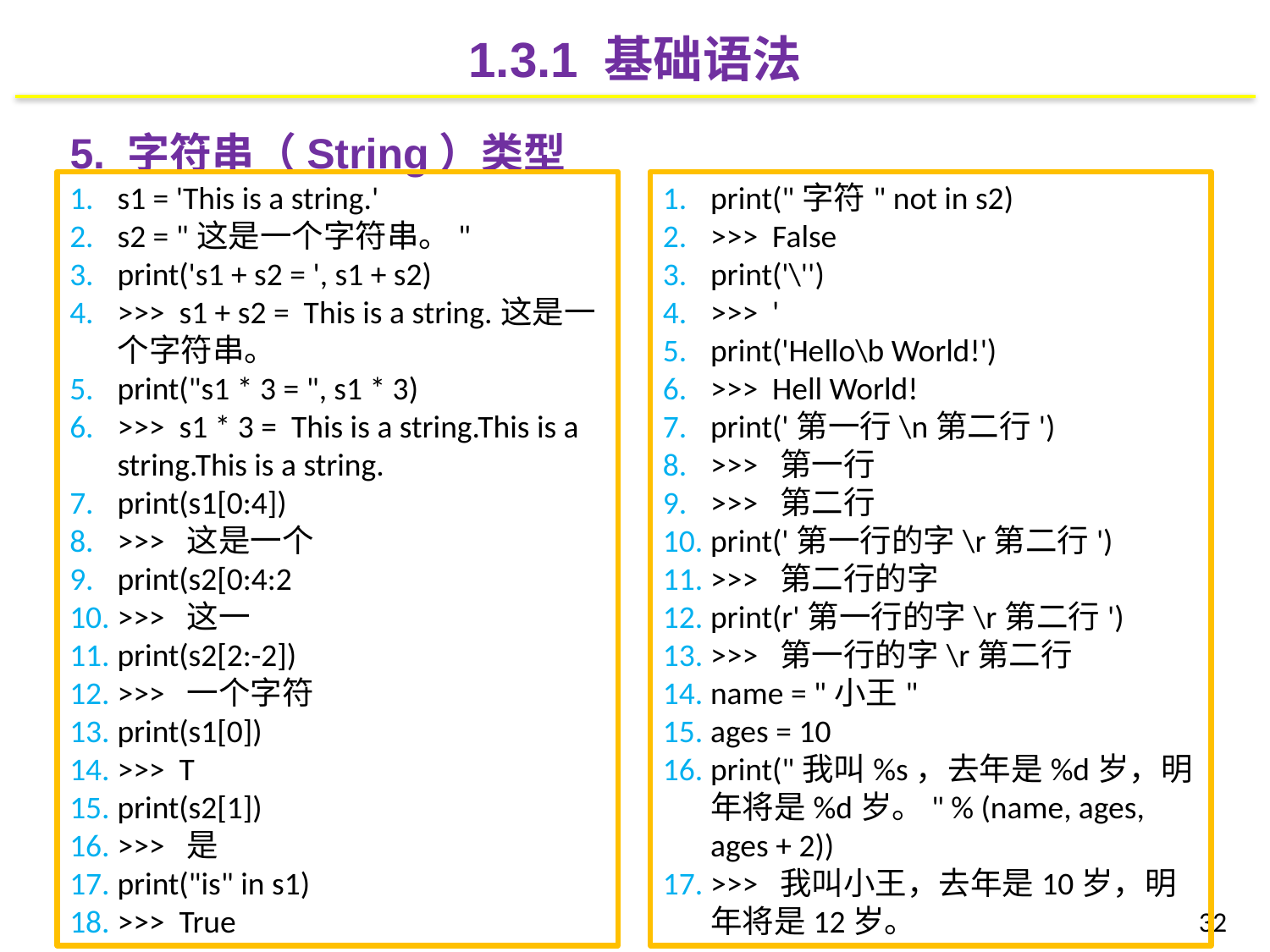

1.3.1 基础语法
5. 字符串（String）类型
s1 = 'This is a string.'
s2 = "这是一个字符串。"
print('s1 + s2 = ', s1 + s2)
>>>  s1 + s2 =  This is a string.这是一个字符串。
print("s1 * 3 = ", s1 * 3)
>>>  s1 * 3 =  This is a string.This is a string.This is a string.
print(s1[0:4])
>>>  这是一个
print(s2[0:4:2
>>>  这一
print(s2[2:-2])
>>>  一个字符
print(s1[0])
>>>  T
print(s2[1])
>>>  是
print("is" in s1)
>>>  True
print("字符" not in s2)
>>>  False
print('\'')
>>>  '
print('Hello\b World!')
>>>  Hell World!
print('第一行\n第二行')
>>>  第一行
>>>  第二行
print('第一行的字\r第二行')
>>>  第二行的字
print(r'第一行的字\r第二行')
>>>  第一行的字\r第二行
name = "小王"
ages = 10
print("我叫%s，去年是%d岁，明年将是%d岁。" % (name, ages, ages + 2))
>>>  我叫小王，去年是10岁，明年将是12岁。
32